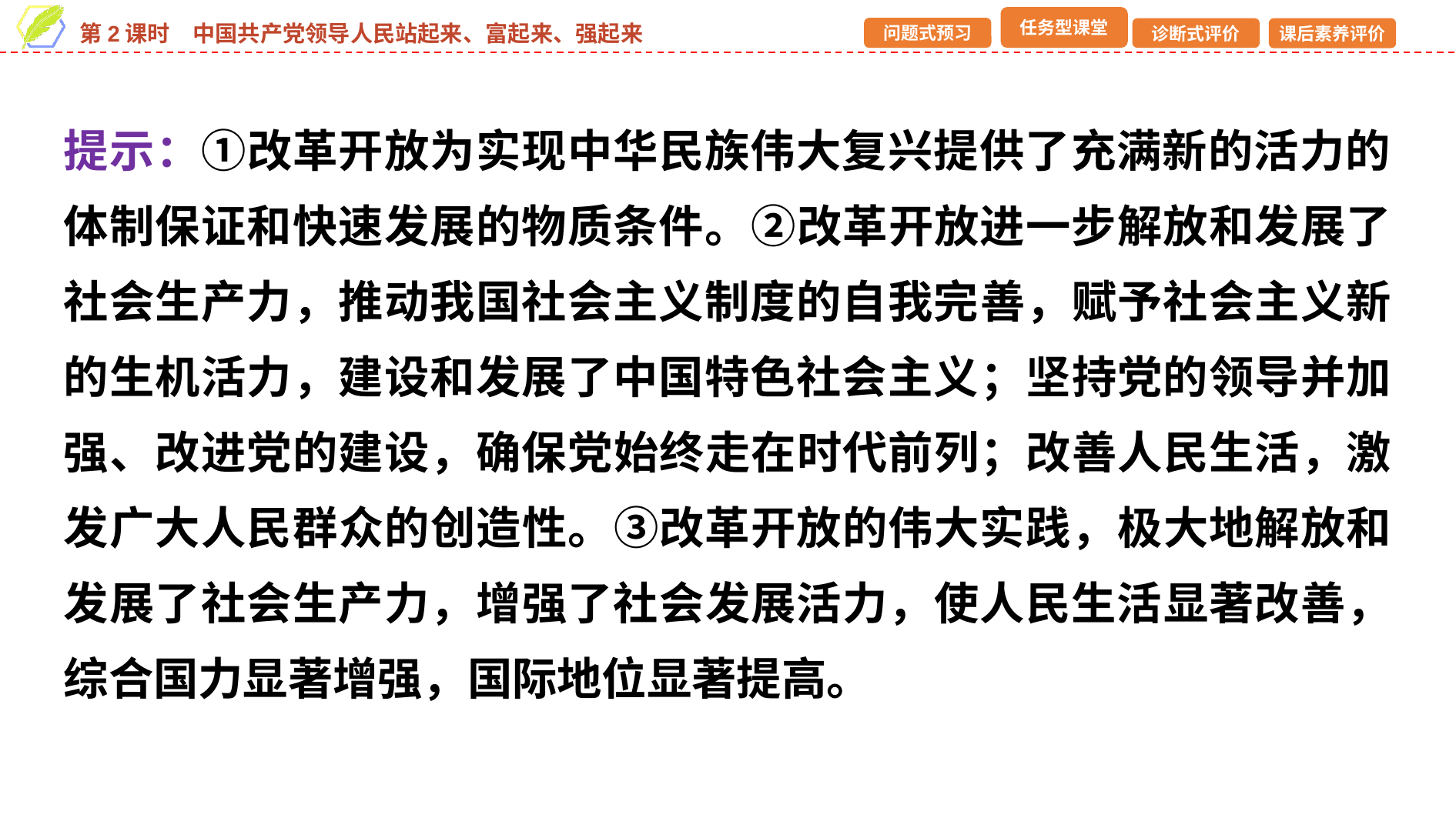

提示：①改革开放为实现中华民族伟大复兴提供了充满新的活力的体制保证和快速发展的物质条件。②改革开放进一步解放和发展了社会生产力，推动我国社会主义制度的自我完善，赋予社会主义新的生机活力，建设和发展了中国特色社会主义；坚持党的领导并加强、改进党的建设，确保党始终走在时代前列；改善人民生活，激发广大人民群众的创造性。③改革开放的伟大实践，极大地解放和发展了社会生产力，增强了社会发展活力，使人民生活显著改善，综合国力显著增强，国际地位显著提高。